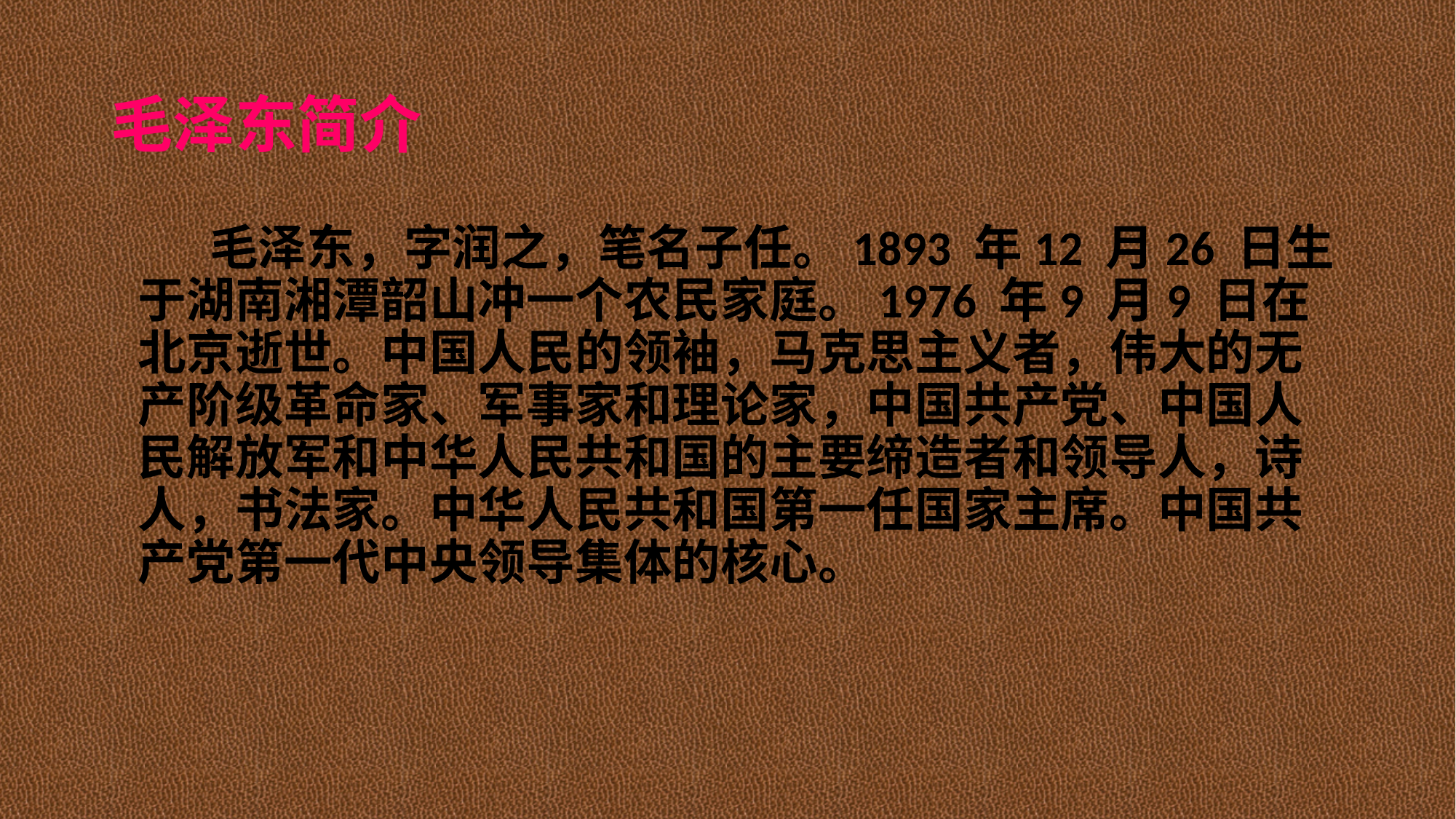

# 毛泽东简介
        毛泽东，字润之，笔名子任。1893 年12 月26 日生于湖南湘潭韶山冲一个农民家庭。1976 年9 月9 日在北京逝世。中国人民的领袖，马克思主义者，伟大的无产阶级革命家、军事家和理论家，中国共产党、中国人民解放军和中华人民共和国的主要缔造者和领导人，诗人，书法家。中华人民共和国第一任国家主席。中国共产党第一代中央领导集体的核心。

4